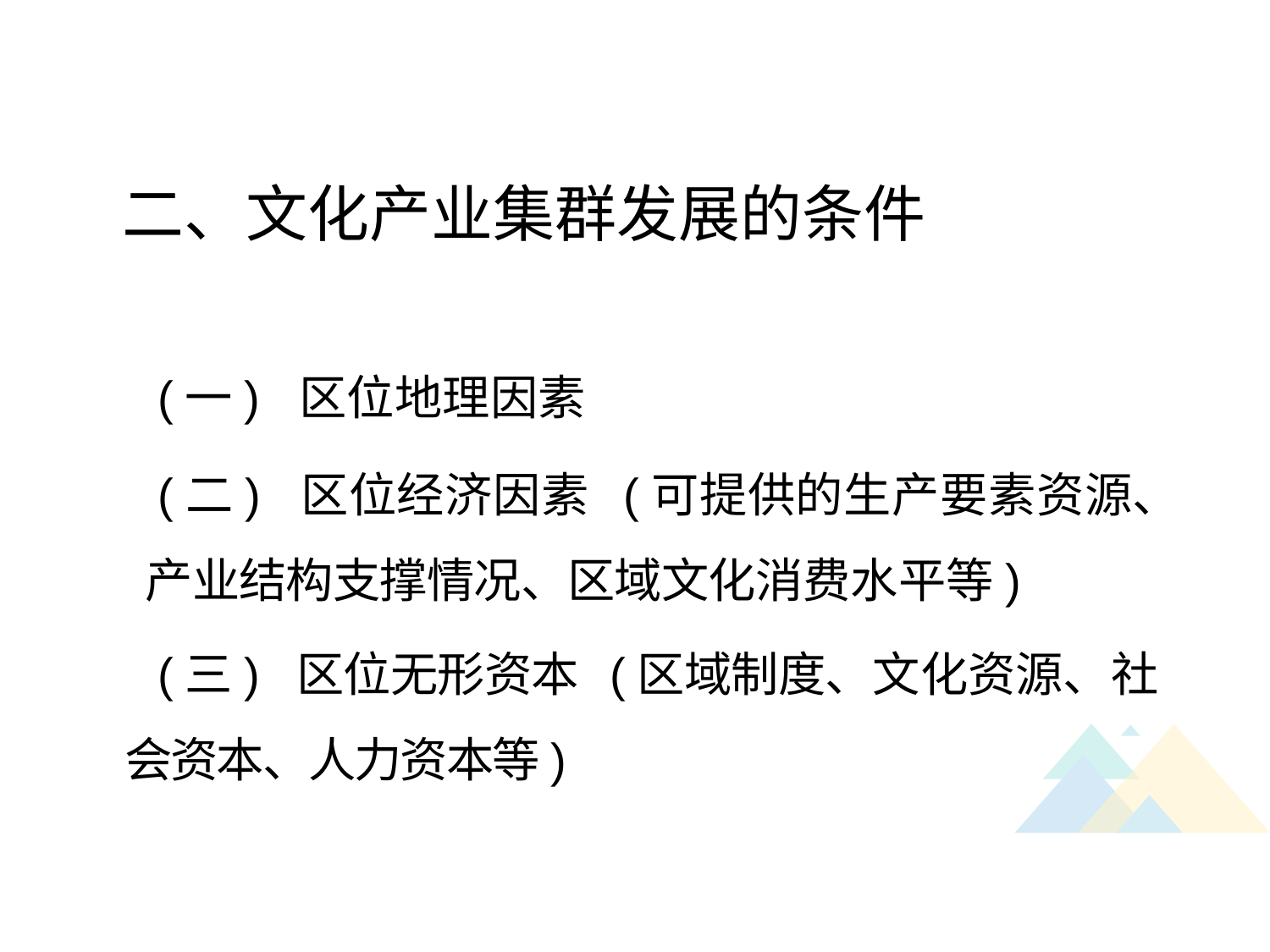

二、文化产业集群发展的条件

(一)  区位地理因素
(二)  区位经济因素  (可提供的生产要素资源、  产业结构支撑情况、区域文化消费水平等)
(三)  区位无形资本  (区域制度、文化资源、社 会资本、人力资本等)